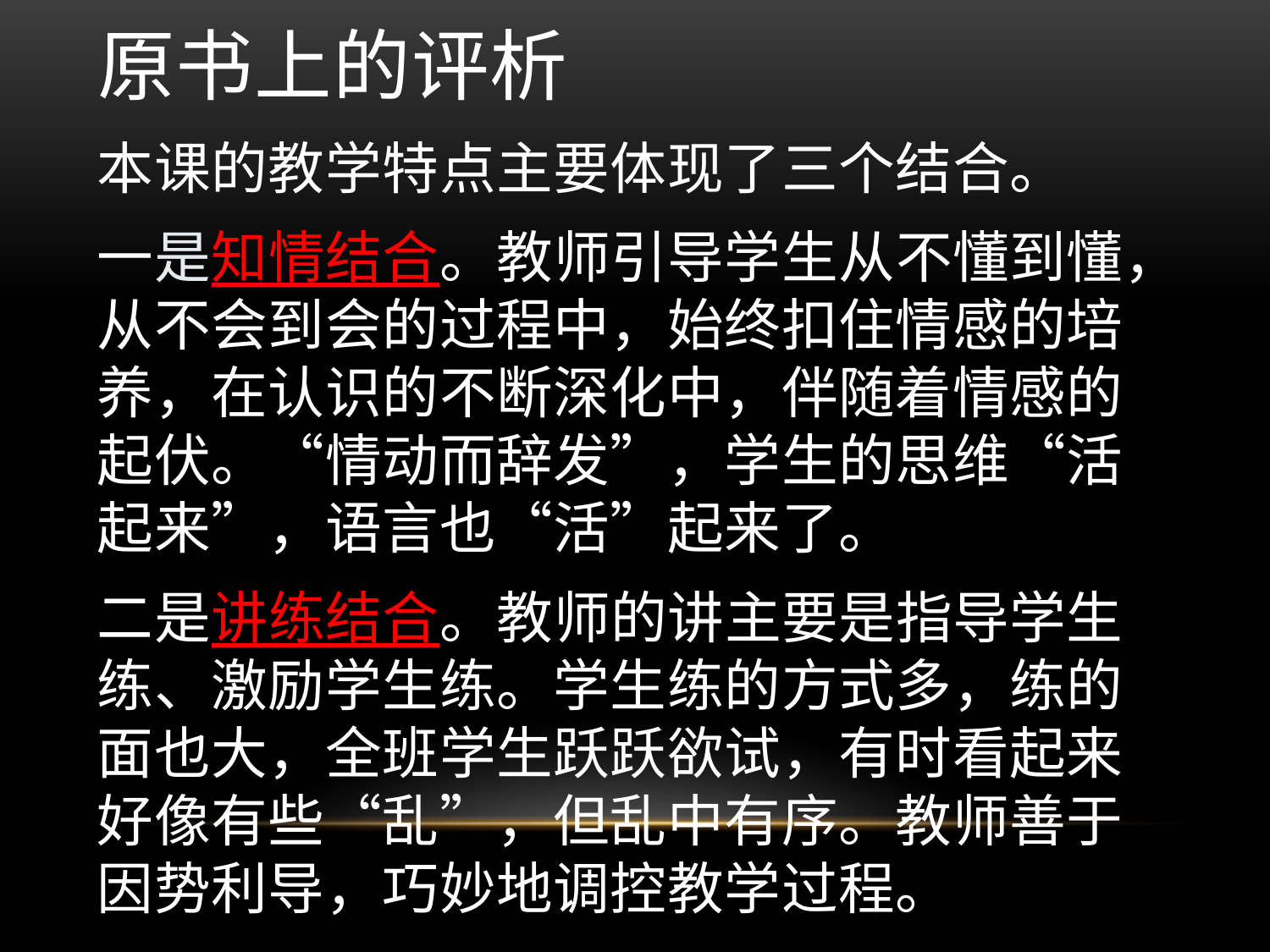

# 原书上的评析
本课的教学特点主要体现了三个结合。
一是知情结合。教师引导学生从不懂到懂，从不会到会的过程中，始终扣住情感的培养，在认识的不断深化中，伴随着情感的起伏。“情动而辞发”，学生的思维“活起来”，语言也“活”起来了。
二是讲练结合。教师的讲主要是指导学生练、激励学生练。学生练的方式多，练的面也大，全班学生跃跃欲试，有时看起来好像有些“乱”，但乱中有序。教师善于因势利导，巧妙地调控教学过程。